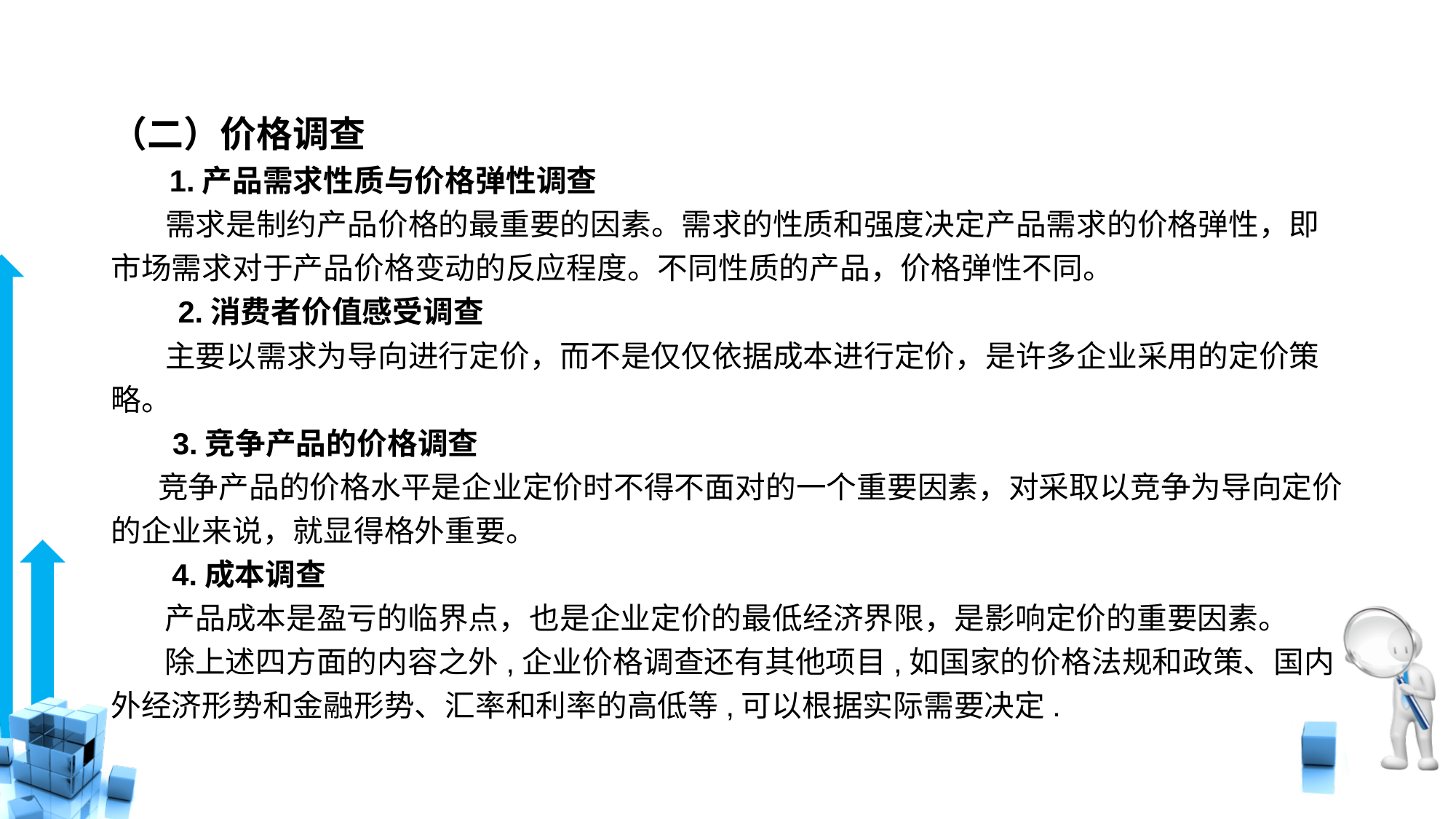

# （二）价格调查
       1.产品需求性质与价格弹性调查
       需求是制约产品价格的最重要的因素。需求的性质和强度决定产品需求的价格弹性，即市场需求对于产品价格变动的反应程度。不同性质的产品，价格弹性不同。
        2.消费者价值感受调查
       主要以需求为导向进行定价，而不是仅仅依据成本进行定价，是许多企业采用的定价策略。
        3.竞争产品的价格调查
       竞争产品的价格水平是企业定价时不得不面对的一个重要因素，对采取以竞争为导向定价的企业来说，就显得格外重要。
        4.成本调查
        产品成本是盈亏的临界点，也是企业定价的最低经济界限，是影响定价的重要因素。
        除上述四方面的内容之外,企业价格调查还有其他项目,如国家的价格法规和政策、国内外经济形势和金融形势、汇率和利率的高低等,可以根据实际需要决定.